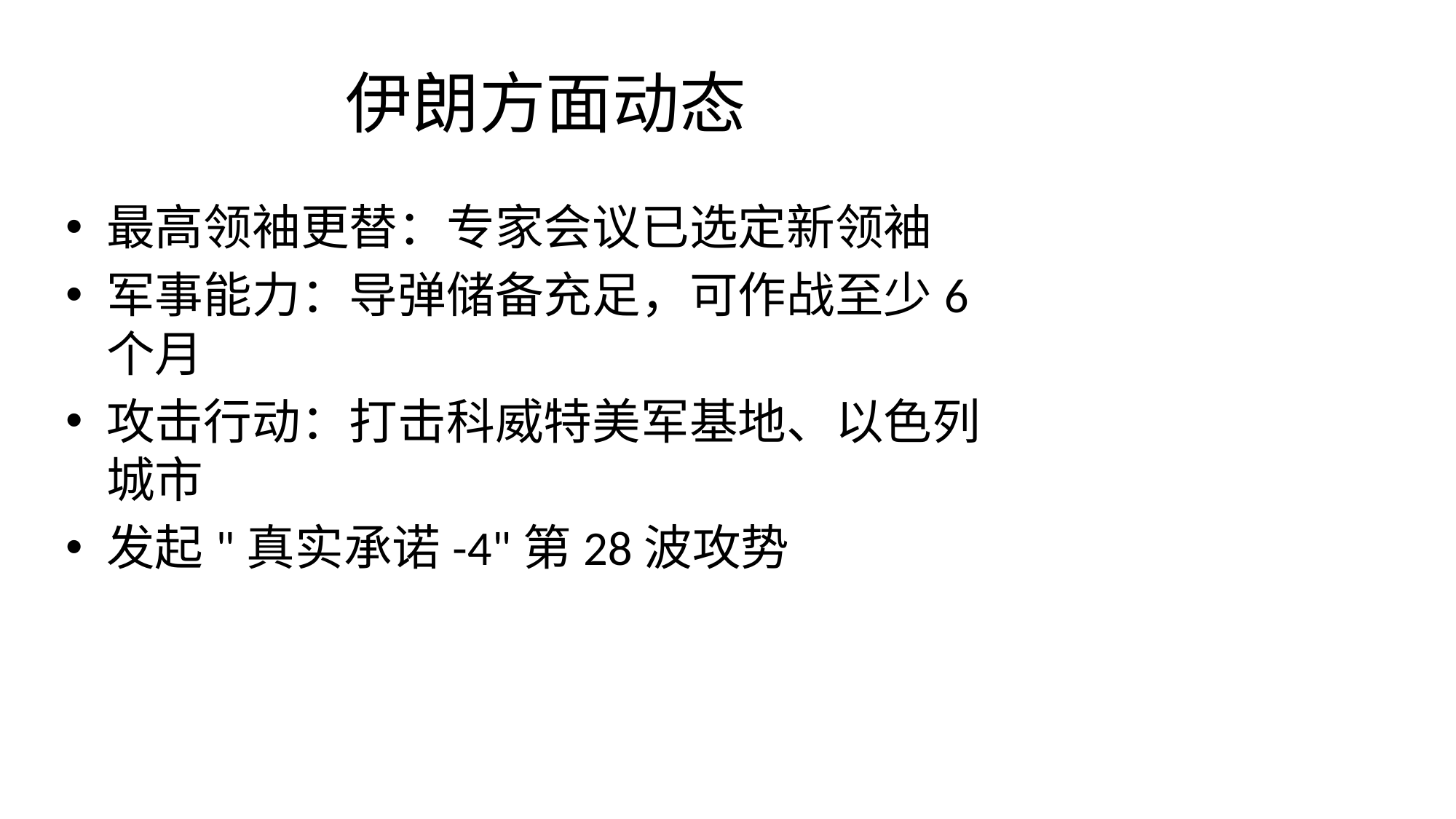

# 伊朗方面动态
最高领袖更替：专家会议已选定新领袖
军事能力：导弹储备充足，可作战至少6个月
攻击行动：打击科威特美军基地、以色列城市
发起"真实承诺-4"第28波攻势